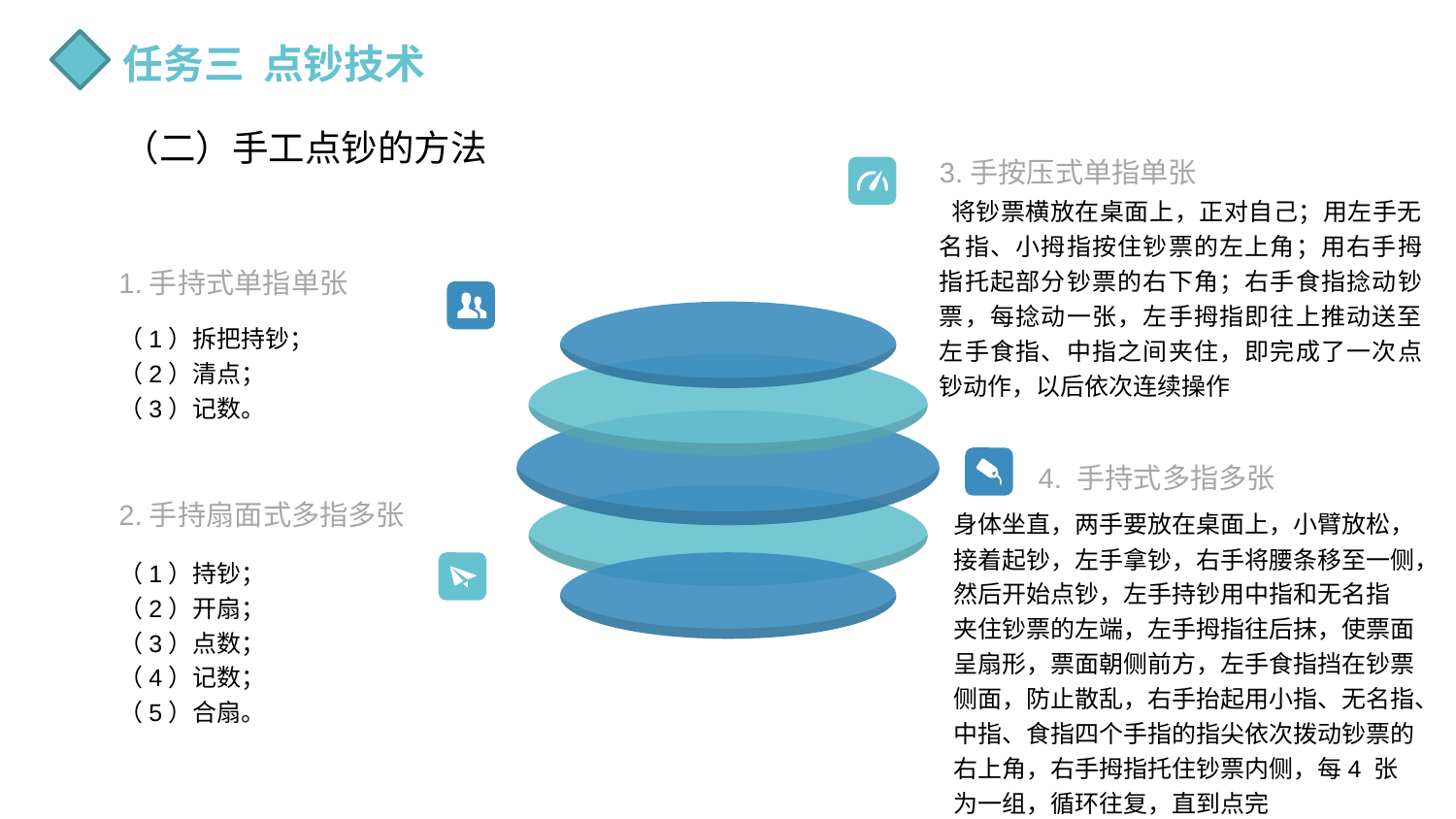

任务三  点钞技术
（二）手工点钞的方法
3.手按压式单指单张

 将钞票横放在桌面上，正对自己；用左手无名指、小拇指按住钞票的左上角；用右手拇指托起部分钞票的右下角；右手食指捻动钞票，每捻动一张，左手拇指即往上推动送至左手食指、中指之间夹住，即完成了一次点钞动作，以后依次连续操作
1.手持式单指单张

（1）拆把持钞；
（2）清点；
（3）记数。

4. 手持式多指多张

2.手持扇面式多指多张

身体坐直，两手要放在桌面上，小臂放松，接着起钞，左手拿钞，右手将腰条移至一侧，然后开始点钞，左手持钞用中指和无名指
夹住钞票的左端，左手拇指往后抹，使票面呈扇形，票面朝侧前方，左手食指挡在钞票侧面，防止散乱，右手抬起用小指、无名指、中指、食指四个手指的指尖依次拨动钞票的右上角，右手拇指托住钞票内侧，每4 张为一组，循环往复，直到点完
（1）持钞；
（2）开扇；
（3）点数；
（4）记数；
（5）合扇。